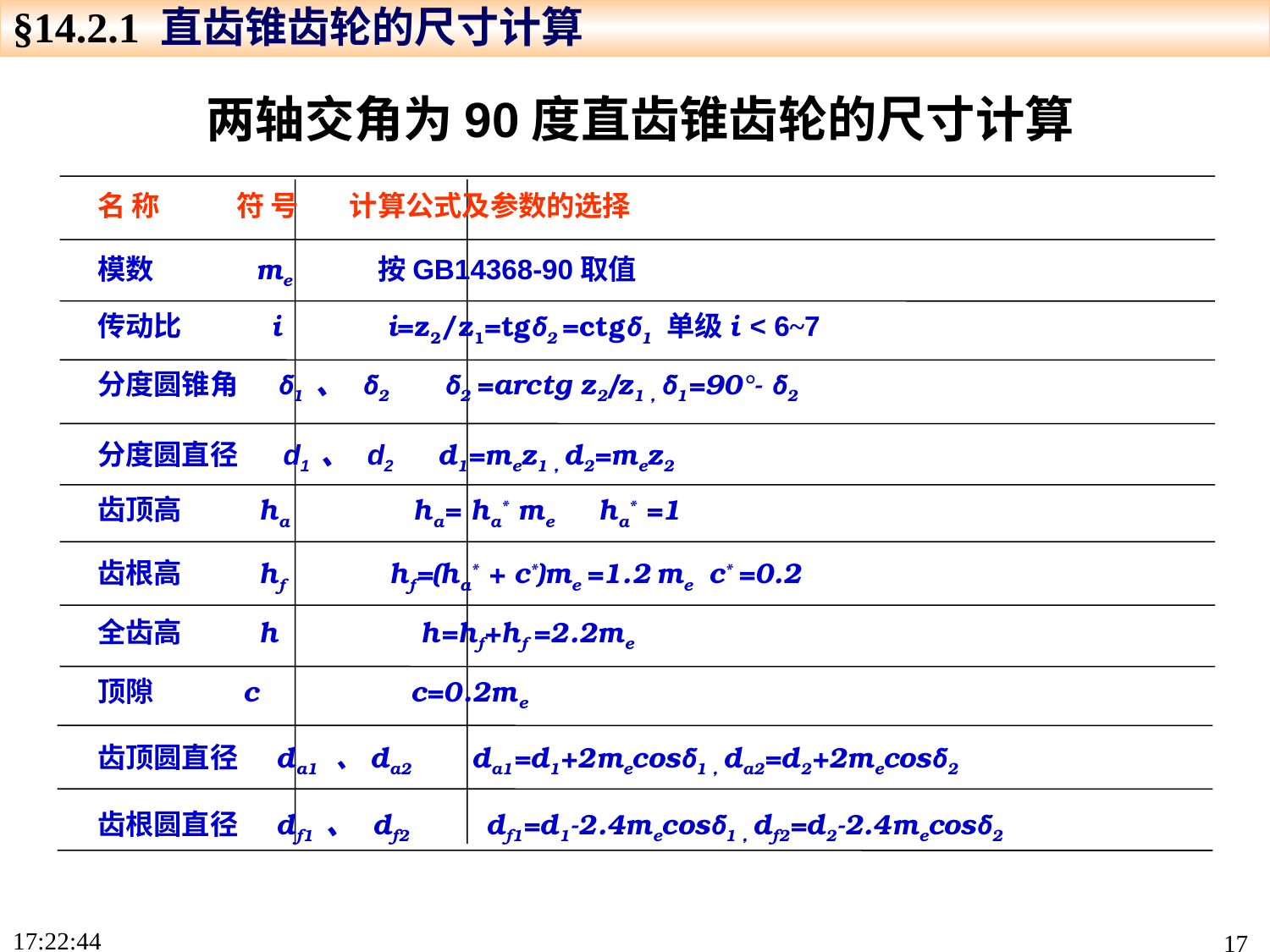

§14.2.1 直齿锥齿轮的尺寸计算
两轴交角为90度直齿锥齿轮的尺寸计算

名 称            符 号        计算公式及参数的选择
模数               me                 按GB14368-90取值
传动比             i           i=z2/z1=tgδ2 =ctgδ1 单级i < 6~7
分度圆锥角     δ1 、 δ2          δ2 =arctg z2/z1 , δ1=90°- δ2
分度圆直径      d1 、 d2          d1=mez1 , d2=mez2
齿顶高           ha             ha= ha* me        ha* =1
齿根高           hf                hf=(ha* + c*)me =1.2 me   c* =0.2
全齿高           h               h=hf+hf =2.2me
顶隙             c                c=0.2me
齿顶圆直径     da1  、da2           da1=d1+2mecosδ1 , da2=d2+2mecosδ2
齿根圆直径     df1 、 df2              df1=d1-2.4mecosδ1 , df2=d2-2.4mecosδ2
17:22:44
17